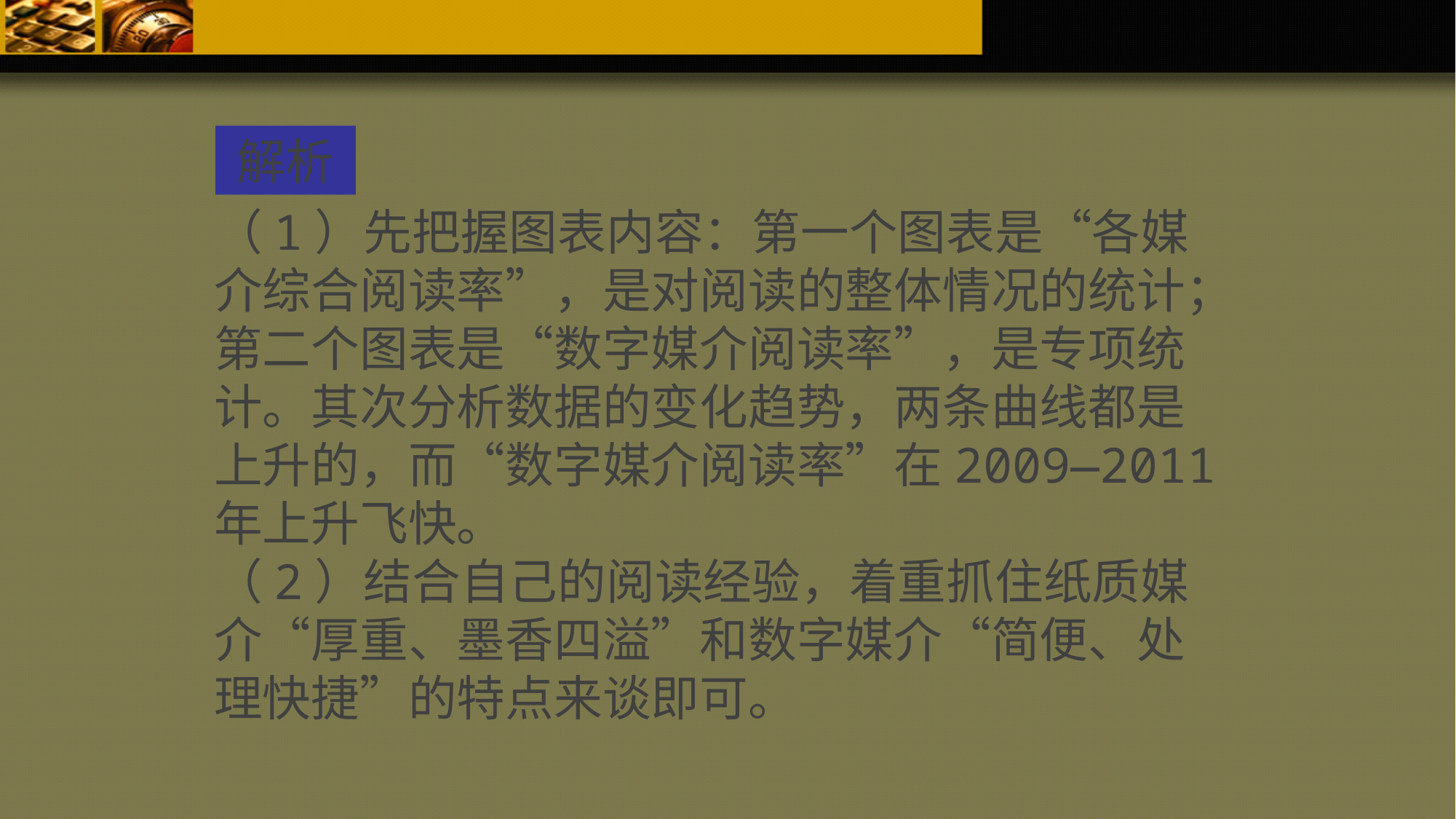

解析
（1）先把握图表内容：第一个图表是“各媒介综合阅读率”，是对阅读的整体情况的统计；第二个图表是“数字媒介阅读率”，是专项统计。其次分析数据的变化趋势，两条曲线都是上升的，而“数字媒介阅读率”在2009—2011年上升飞快。
（2）结合自己的阅读经验，着重抓住纸质媒介“厚重、墨香四溢”和数字媒介“简便、处理快捷”的特点来谈即可。